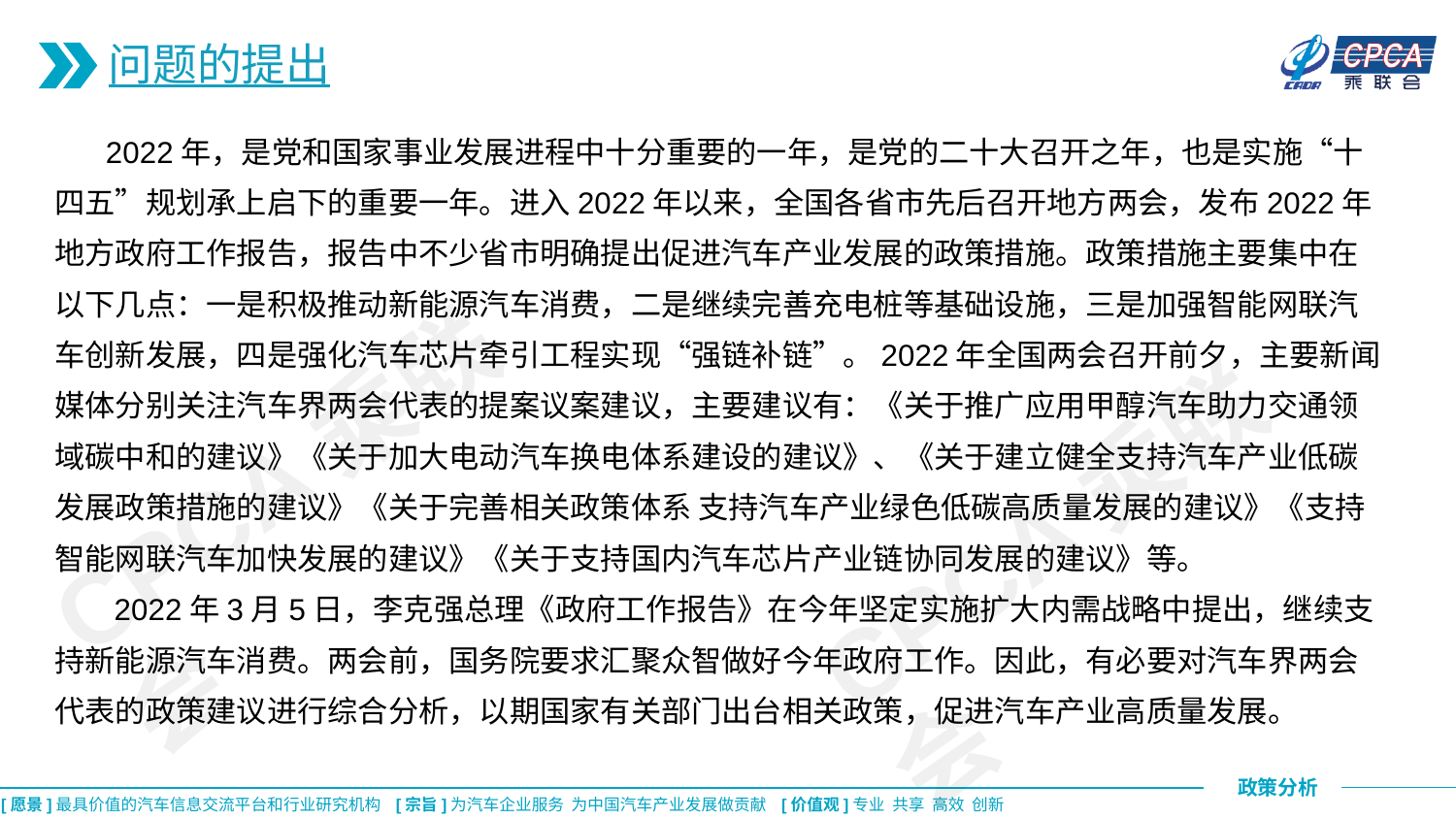

问题的提出
      2022年，是党和国家事业发展进程中十分重要的一年，是党的二十大召开之年，也是实施“十四五”规划承上启下的重要一年。进入2022年以来，全国各省市先后召开地方两会，发布2022年地方政府工作报告，报告中不少省市明确提出促进汽车产业发展的政策措施。政策措施主要集中在以下几点：一是积极推动新能源汽车消费，二是继续完善充电桩等基础设施，三是加强智能网联汽车创新发展，四是强化汽车芯片牵引工程实现“强链补链”。2022年全国两会召开前夕，主要新闻媒体分别关注汽车界两会代表的提案议案建议，主要建议有：《关于推广应用甲醇汽车助力交通领域碳中和的建议》《关于加大电动汽车换电体系建设的建议》、《关于建立健全支持汽车产业低碳发展政策措施的建议》《关于完善相关政策体系 支持汽车产业绿色低碳高质量发展的建议》《支持智能网联汽车加快发展的建议》《关于支持国内汽车芯片产业链协同发展的建议》等。
       2022年3月5日，李克强总理《政府工作报告》在今年坚定实施扩大内需战略中提出，继续支持新能源汽车消费。两会前，国务院要求汇聚众智做好今年政府工作。因此，有必要对汽车界两会代表的政策建议进行综合分析，以期国家有关部门出台相关政策，促进汽车产业高质量发展。
CPCA乘联会
CPCA乘联会